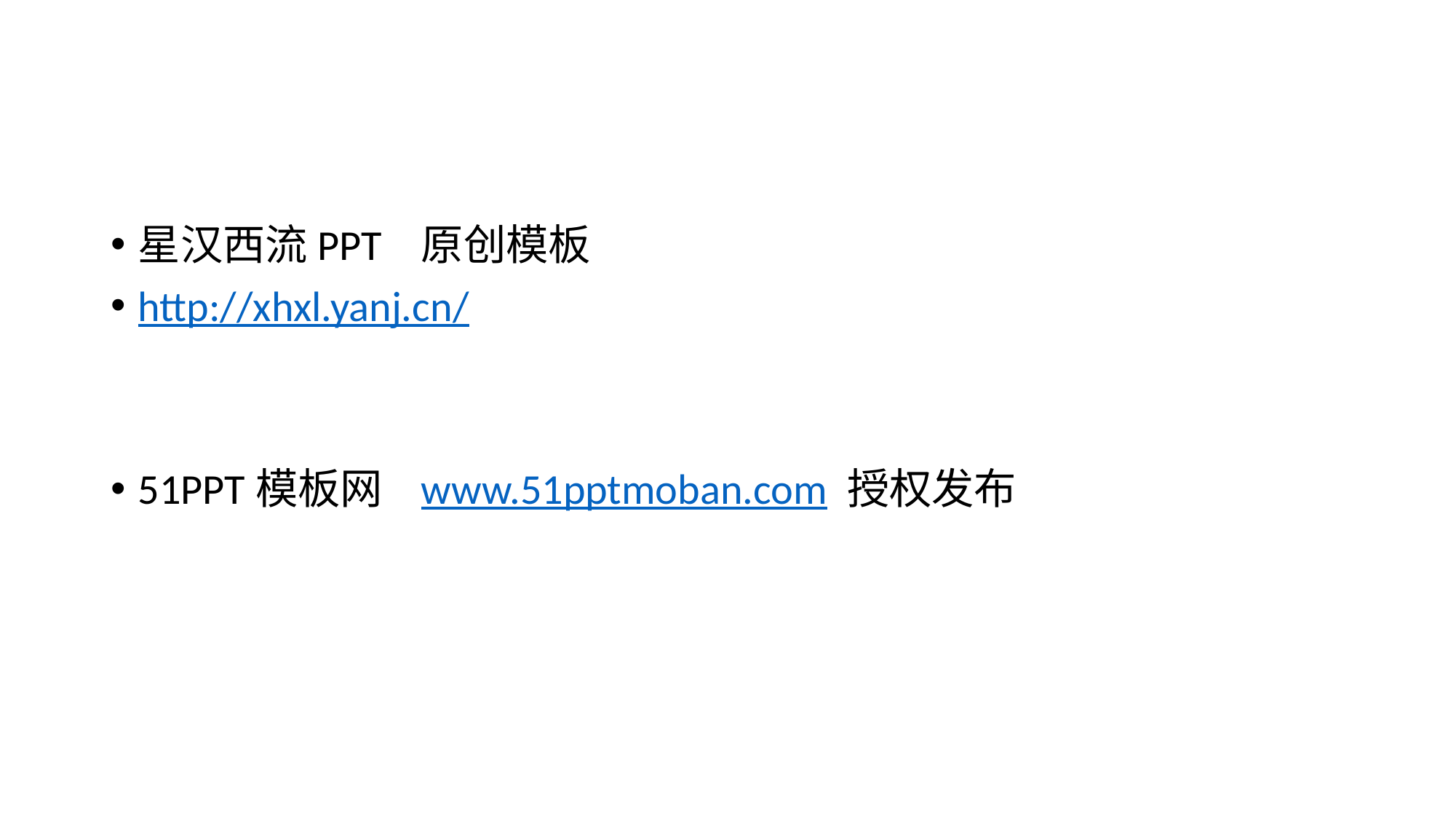

#
星汉西流PPT   原创模板
http://xhxl.yanj.cn/

51PPT模板网   www.51pptmoban.com 授权发布